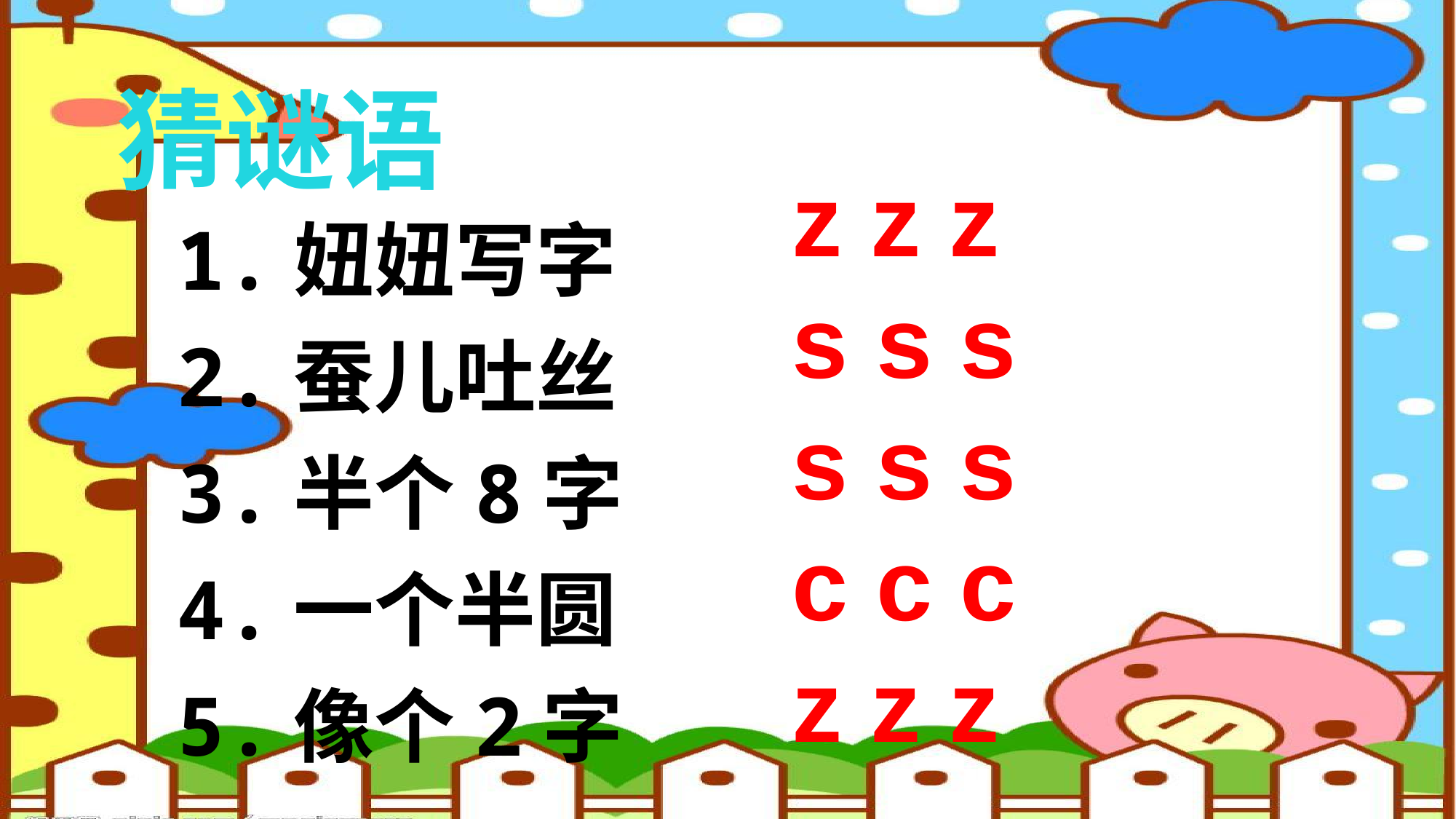

猜谜语
z z z
s s s
s s s
c c c
z z z
1.妞妞写字
2.蚕儿吐丝
3.半个8字
4.一个半圆
5.像个2字